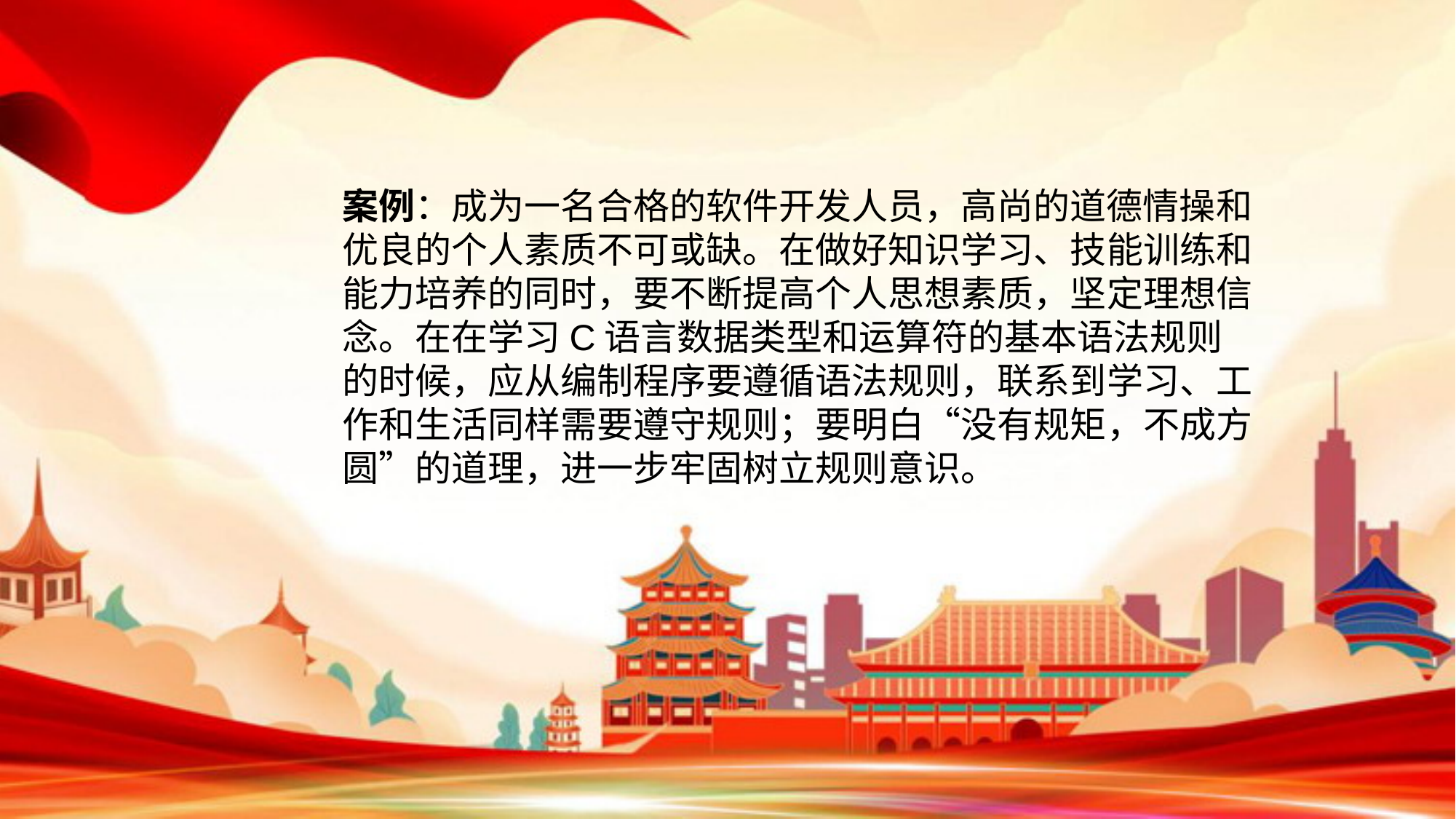

案例：成为一名合格的软件开发人员，高尚的道德情操和优良的个人素质不可或缺。在做好知识学习、技能训练和能力培养的同时，要不断提高个人思想素质，坚定理想信念。在在学习C语言数据类型和运算符的基本语法规则的时候，应从编制程序要遵循语法规则，联系到学习、工作和生活同样需要遵守规则；要明白“没有规矩，不成方圆”的道理，进一步牢固树立规则意识。